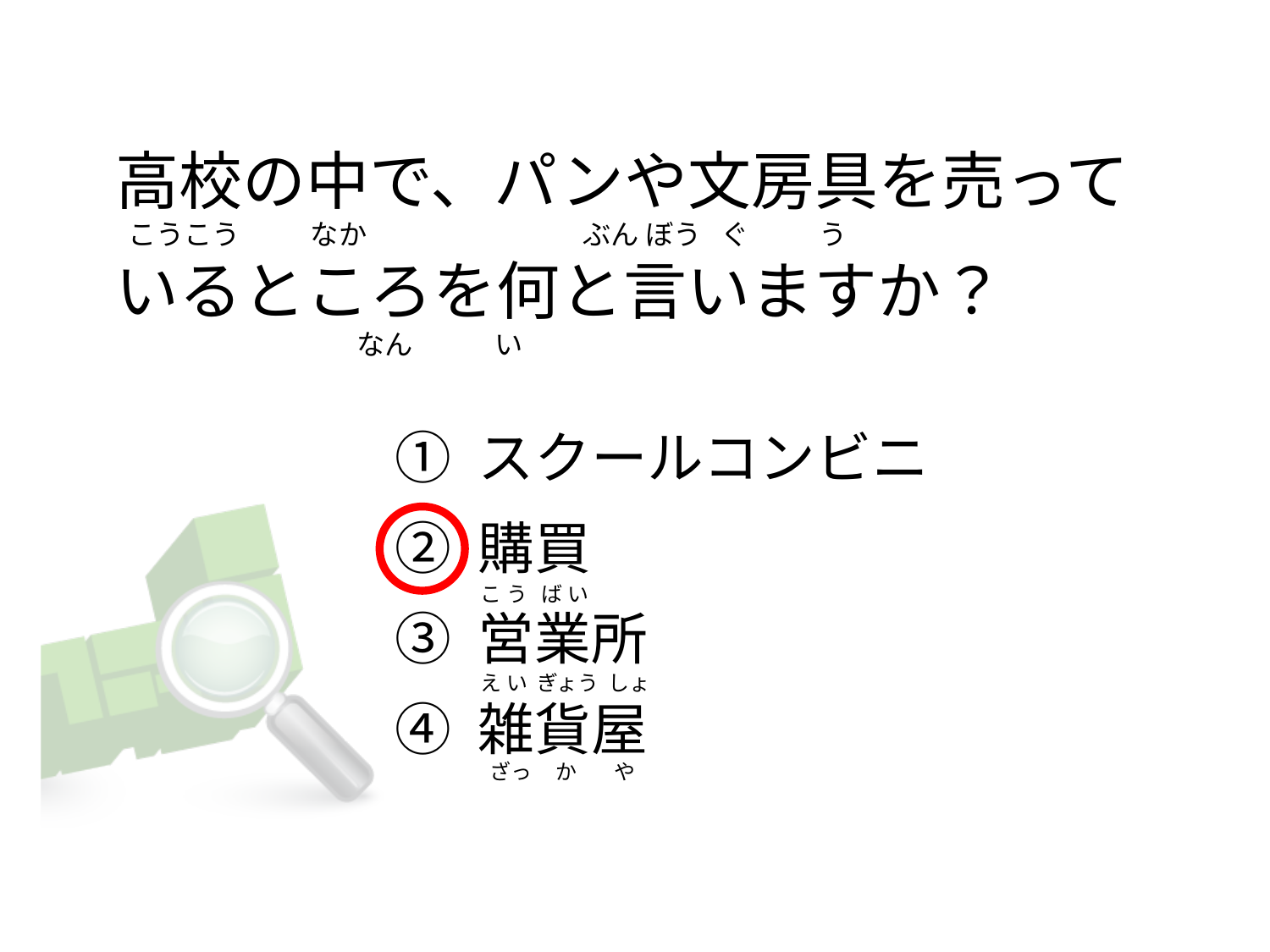

# 高校の中で、パンや文房具を売って   こうこう           なか                                  ぶん ぼう   ぐ           う いるところを何と言いますか？                                       なん 　   　い
① スクールコンビニ
② 購買
③ 営業所
④ 雑貨屋

 こ う   ば い
 え い  ぎょう  しょ
   ざっ     か        や